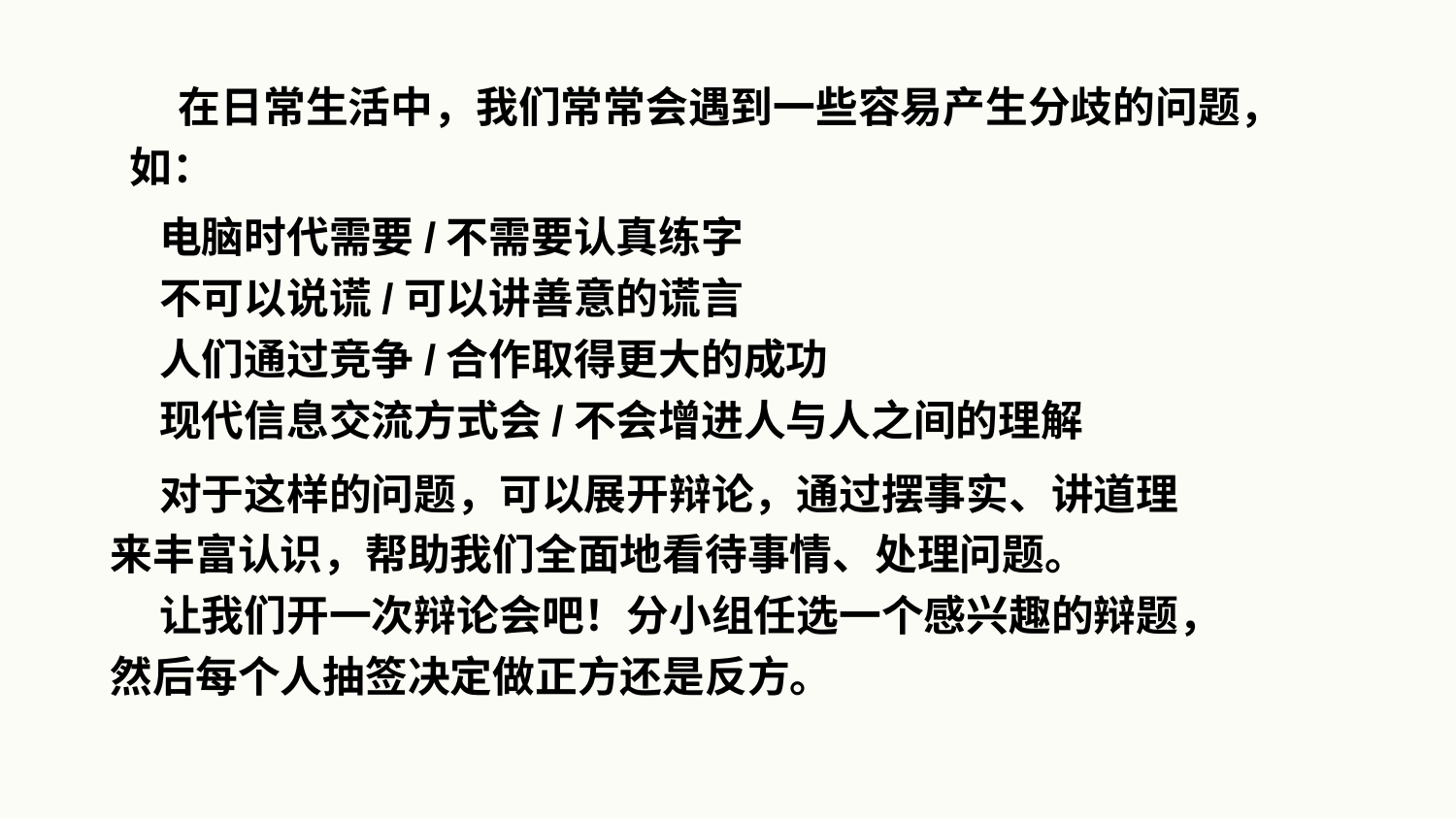

在日常生活中，我们常常会遇到一些容易产生分歧的问题，如：
    电脑时代需要/不需要认真练字
    不可以说谎/可以讲善意的谎言
    人们通过竞争/合作取得更大的成功
    现代信息交流方式会/不会增进人与人之间的理解
    对于这样的问题，可以展开辩论，通过摆事实、讲道理来丰富认识，帮助我们全面地看待事情、处理问题。
    让我们开一次辩论会吧！分小组任选一个感兴趣的辩题，然后每个人抽签决定做正方还是反方。